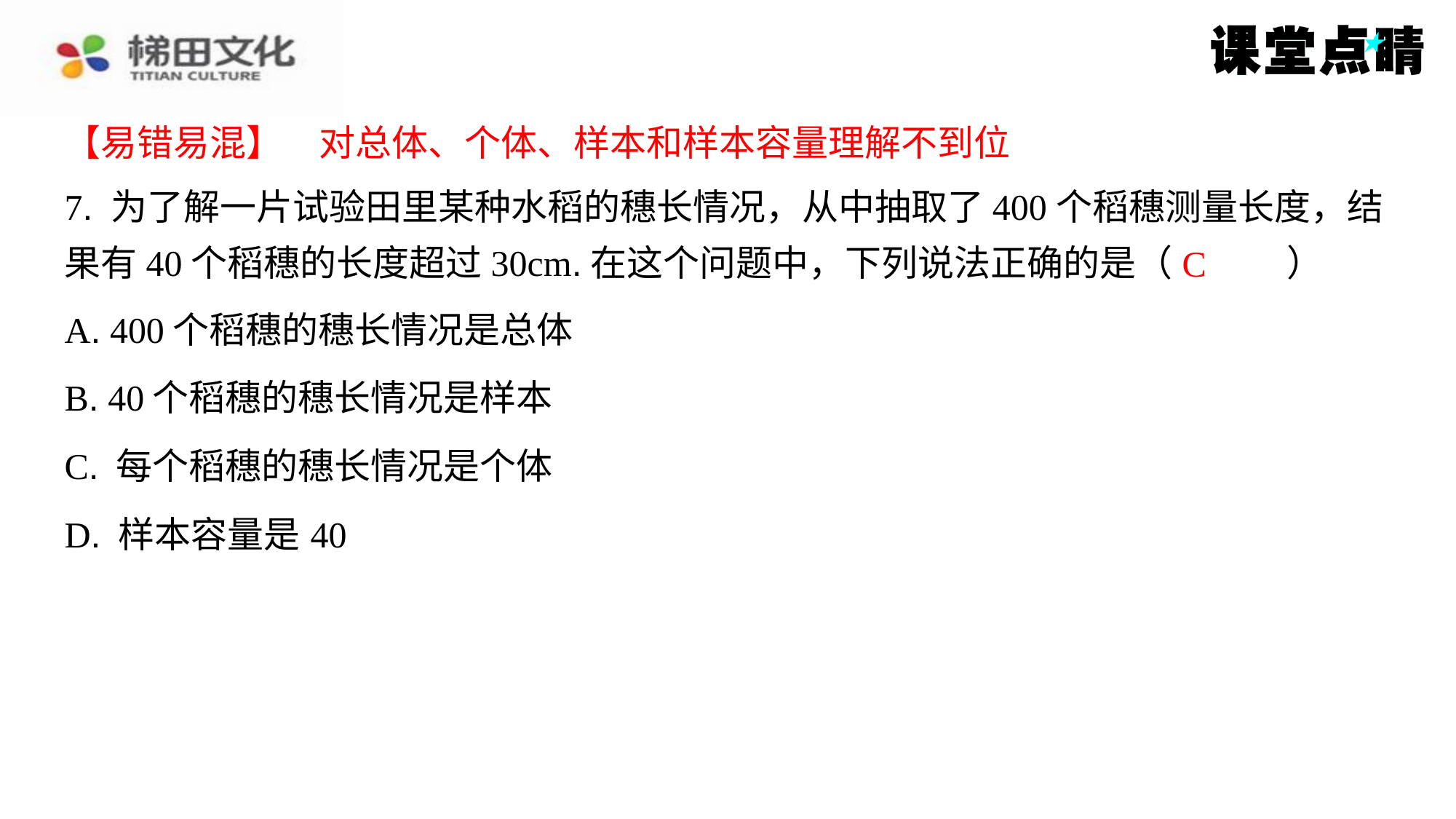

【易错易混】　对总体、个体、样本和样本容量理解不到位
【易错易混】　对总体、个体、样本和样本容量理解不到位
7. 为了解一片试验田里某种水稻的穗长情况，从中抽取了400个稻穗测量长度，结
果有40个稻穗的长度超过30cm.在这个问题中，下列说法正确的是（　C　）
C
| A. 400个稻穗的穗长情况是总体 |
| --- |
| B. 40个稻穗的穗长情况是样本 |
| C. 每个稻穗的穗长情况是个体 |
| D. 样本容量是40 |